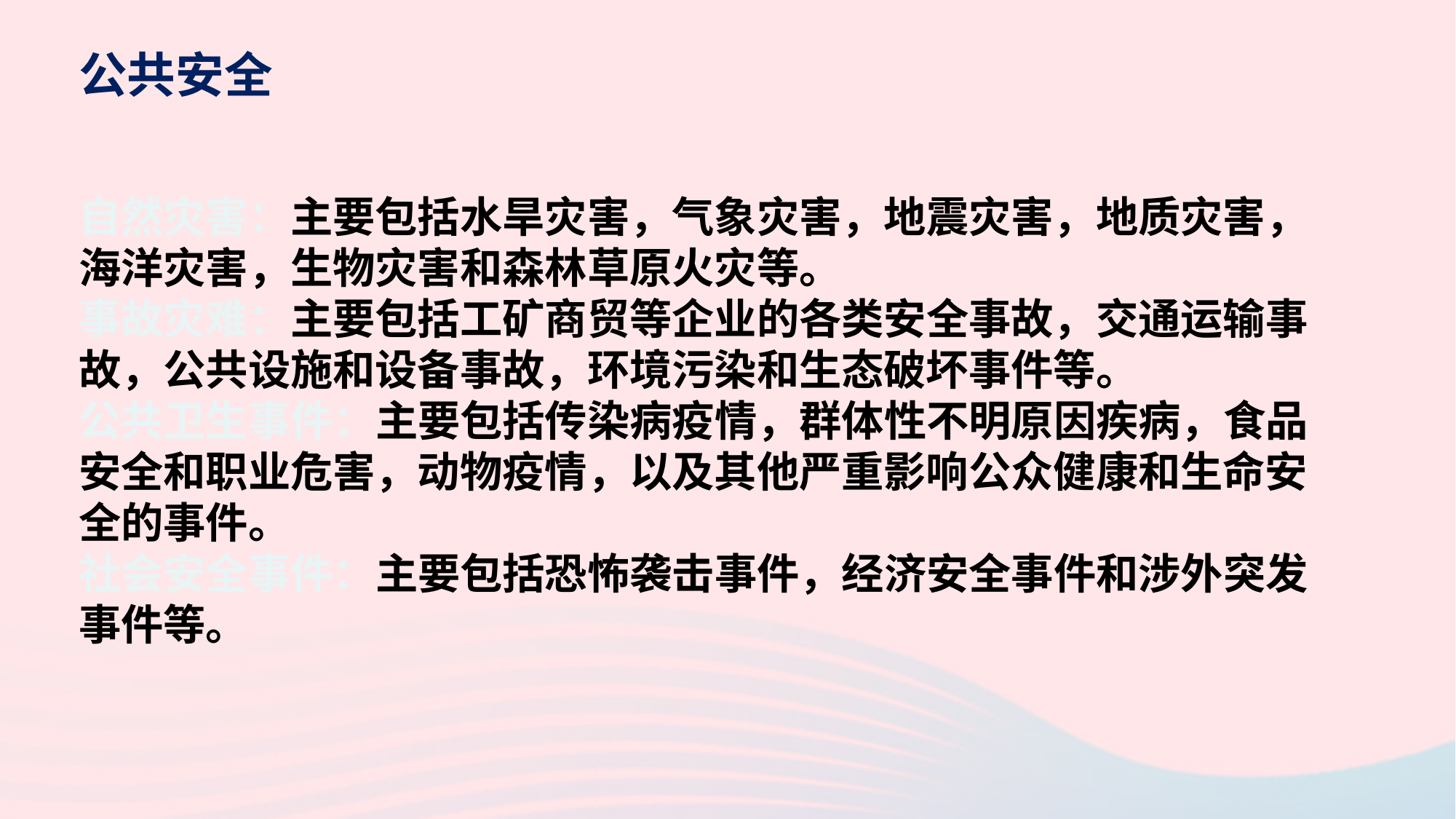

公共安全
自然灾害：主要包括水旱灾害，气象灾害，地震灾害，地质灾害，海洋灾害，生物灾害和森林草原火灾等。
事故灾难：主要包括工矿商贸等企业的各类安全事故，交通运输事故，公共设施和设备事故，环境污染和生态破坏事件等。
公共卫生事件：主要包括传染病疫情，群体性不明原因疾病，食品安全和职业危害，动物疫情，以及其他严重影响公众健康和生命安全的事件。
社会安全事件：主要包括恐怖袭击事件，经济安全事件和涉外突发事件等。